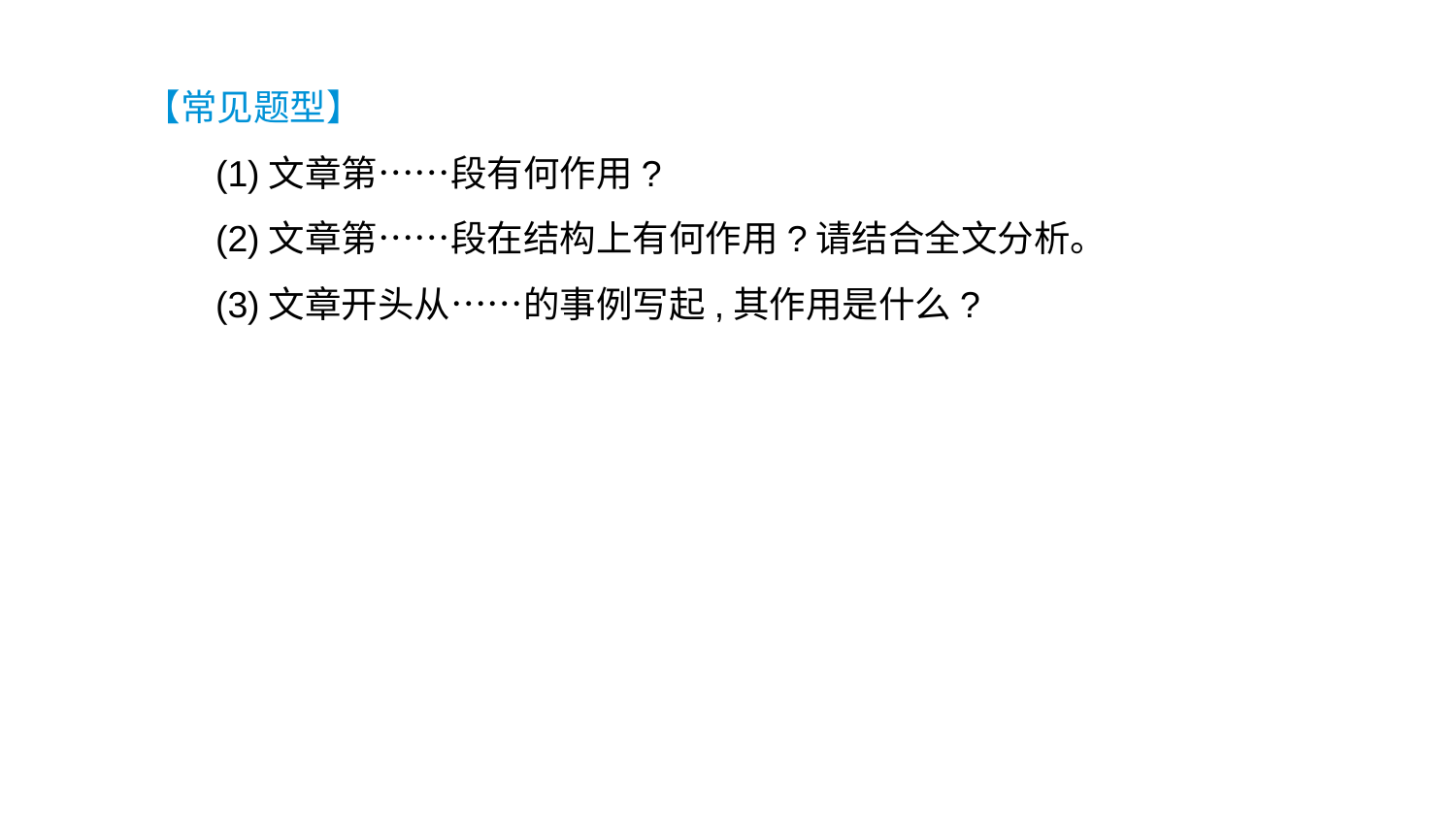

【常见题型】
(1)文章第……段有何作用?
(2)文章第……段在结构上有何作用?请结合全文分析。
(3)文章开头从……的事例写起,其作用是什么?